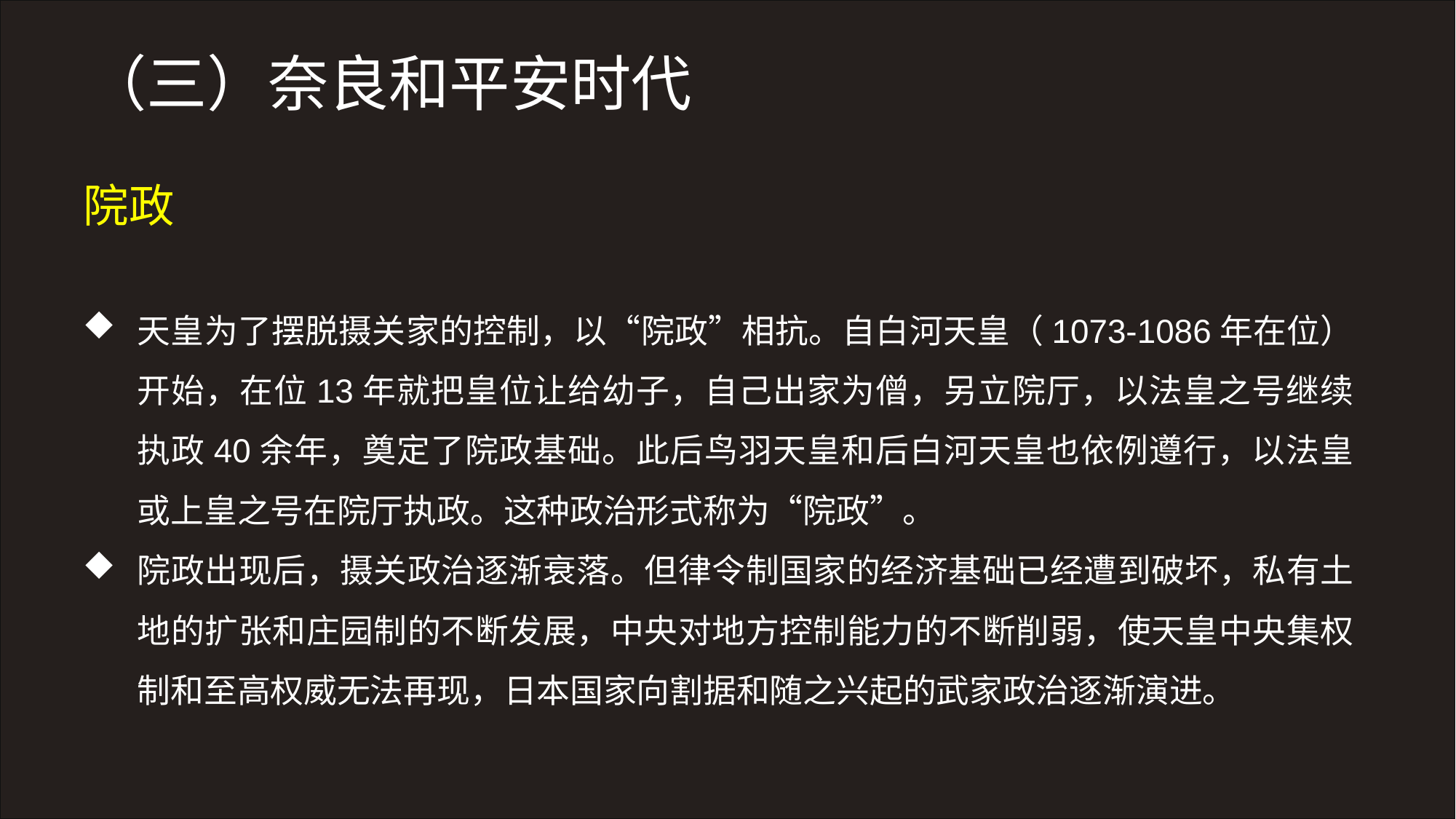

（三）奈良和平安时代
院政
天皇为了摆脱摄关家的控制，以“院政”相抗。自白河天皇（1073-1086年在位）开始，在位13年就把皇位让给幼子，自己出家为僧，另立院厅，以法皇之号继续执政40余年，奠定了院政基础。此后鸟羽天皇和后白河天皇也依例遵行，以法皇或上皇之号在院厅执政。这种政治形式称为“院政”。
院政出现后，摄关政治逐渐衰落。但律令制国家的经济基础已经遭到破坏，私有土地的扩张和庄园制的不断发展，中央对地方控制能力的不断削弱，使天皇中央集权制和至高权威无法再现，日本国家向割据和随之兴起的武家政治逐渐演进。